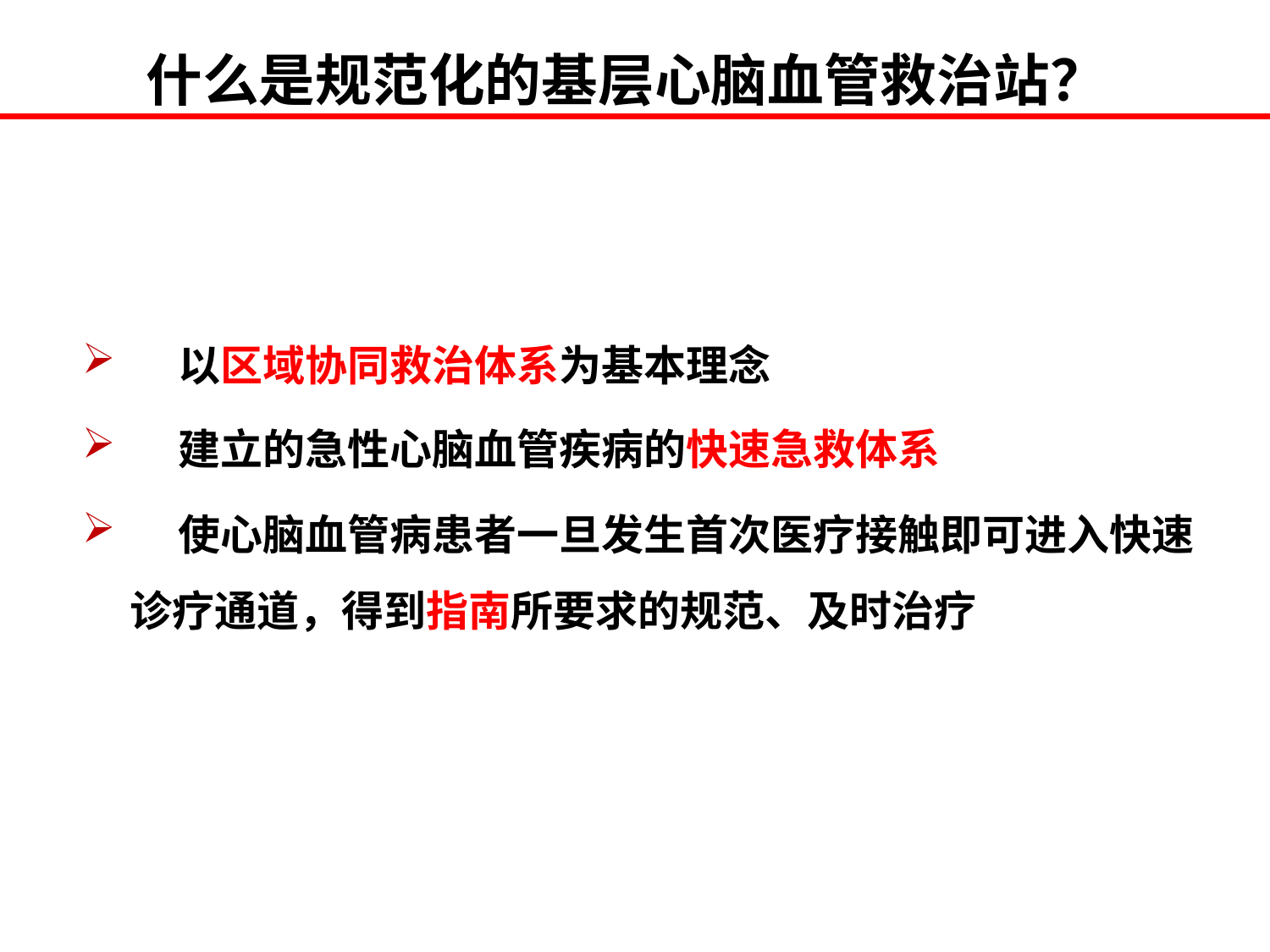

什么是规范化的基层心脑血管救治站？

    以区域协同救治体系为基本理念
    建立的急性心脑血管疾病的快速急救体系
    使心脑血管病患者一旦发生首次医疗接触即可进入快速诊疗通道，得到指南所要求的规范、及时治疗